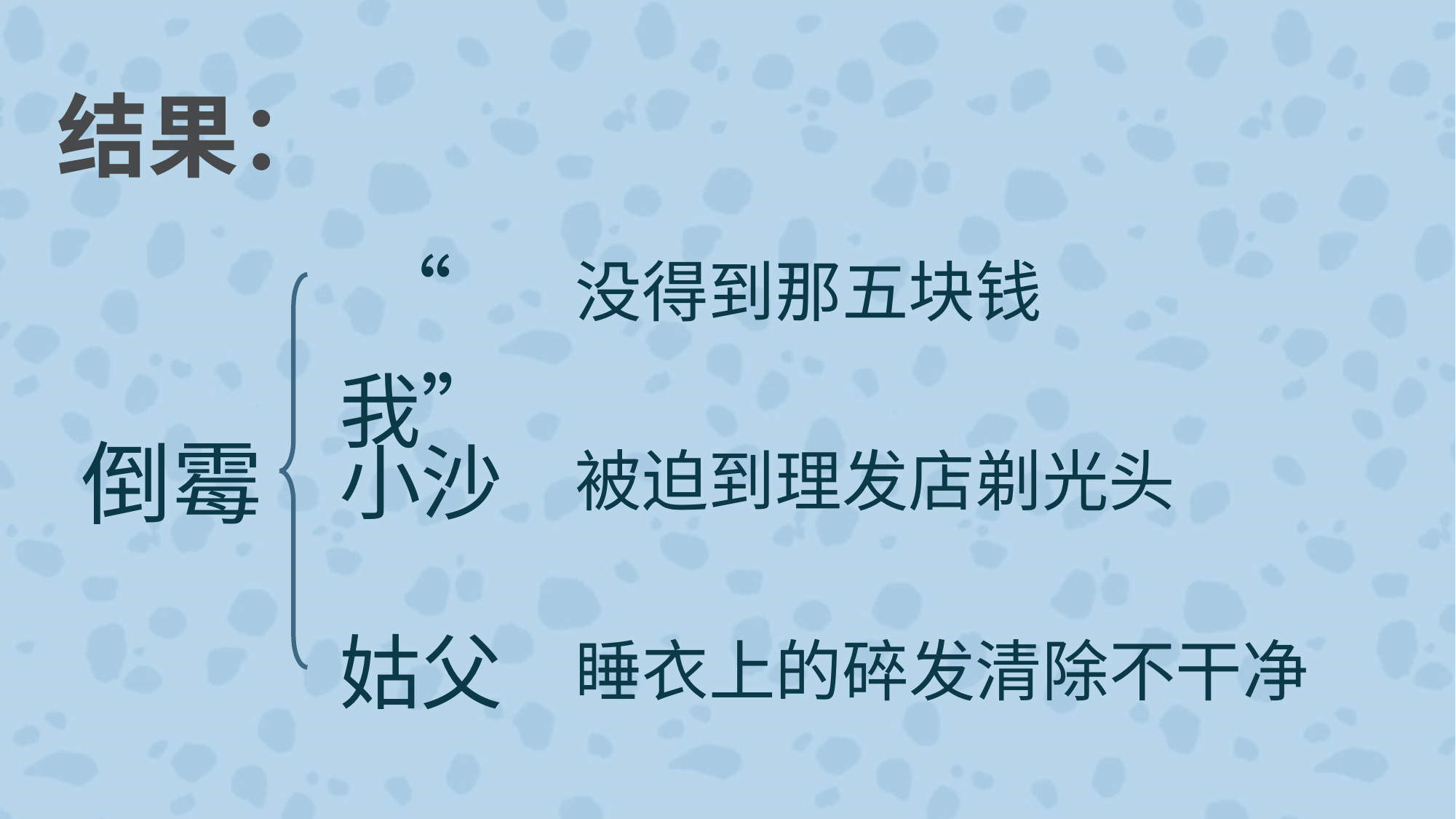

结果：
“我”
没得到那五块钱

倒霉
小沙
被迫到理发店剃光头
姑父
睡衣上的碎发清除不干净